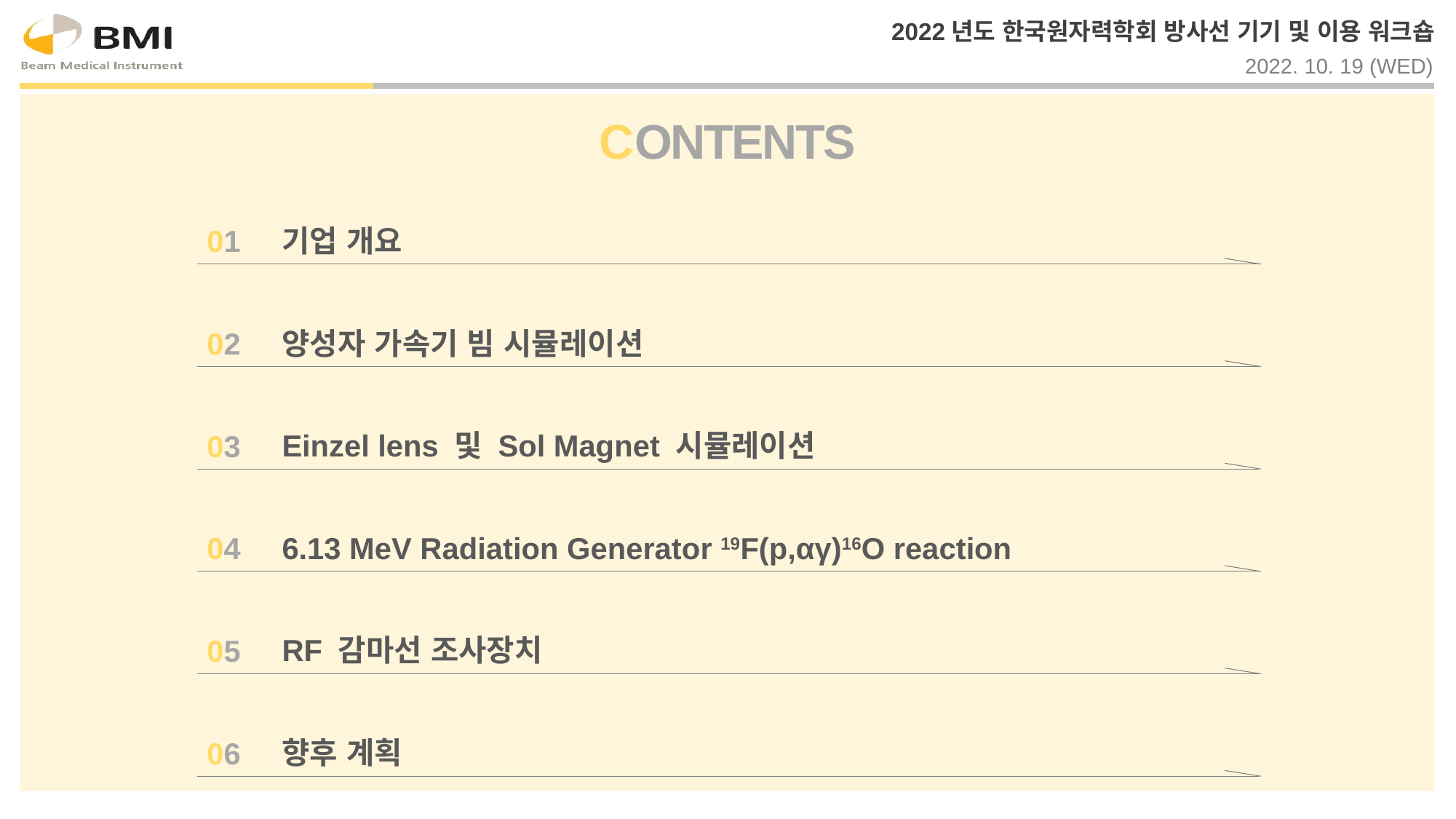

CONTENTS
기업 개요
01
양성자 가속기 빔 시뮬레이션
02
Einzel lens 및 Sol Magnet 시뮬레이션
03
6.13 MeV Radiation Generator 19F(p,αγ)16O reaction
04
RF 감마선 조사장치
05
향후 계획
06